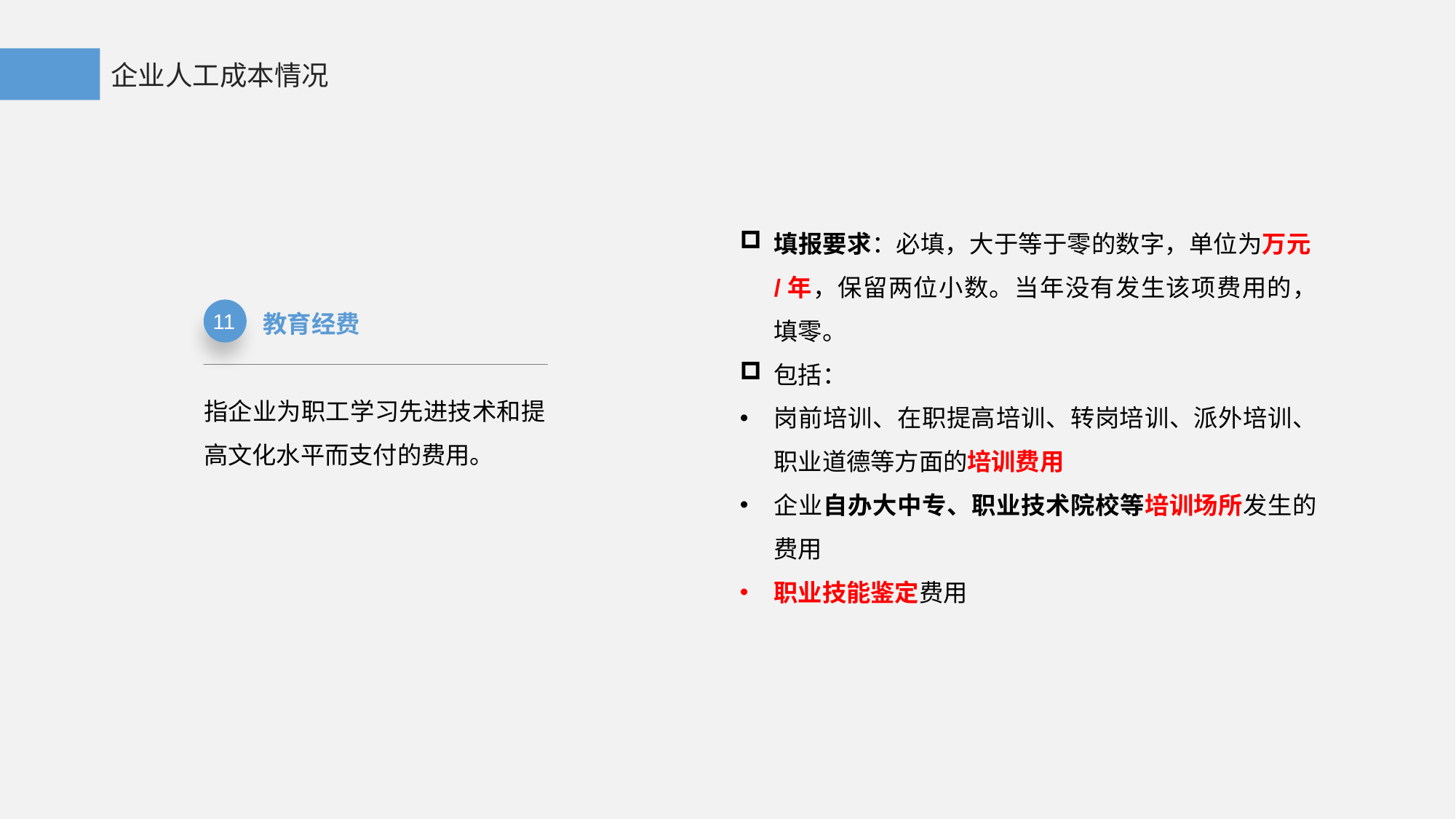

企业人工成本情况
填报要求：必填，大于等于零的数字，单位为万元/年，保留两位小数。当年没有发生该项费用的，填零。
包括：
岗前培训、在职提高培训、转岗培训、派外培训、职业道德等方面的培训费用
企业自办大中专、职业技术院校等培训场所发生的费用
职业技能鉴定费用

教育经费
11
指企业为职工学习先进技术和提高文化水平而支付的费用。

30